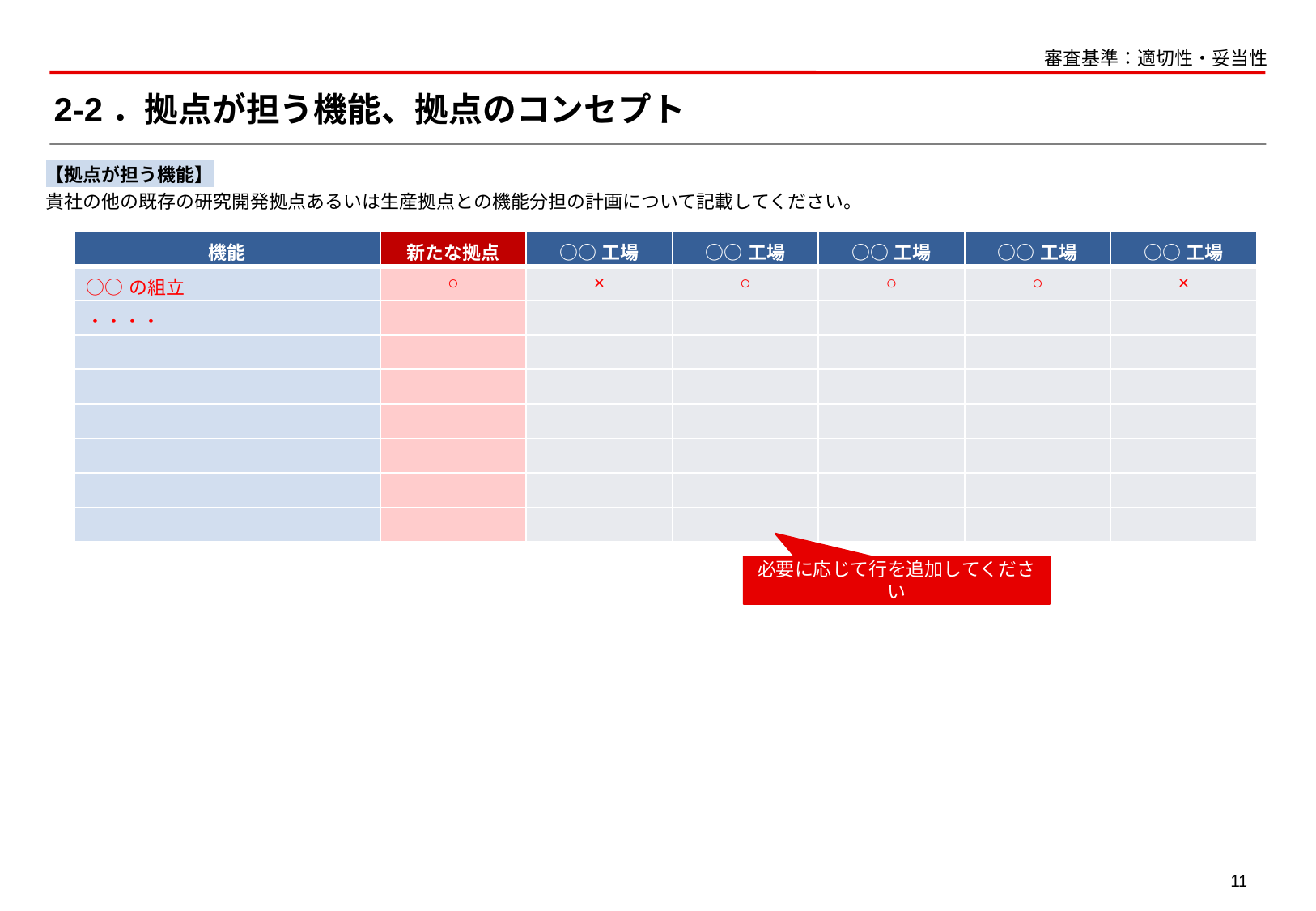

審査基準：適切性・妥当性
# 2-2．拠点が担う機能、拠点のコンセプト
【拠点が担う機能】
貴社の他の既存の研究開発拠点あるいは生産拠点との機能分担の計画について記載してください。
| 機能 | 新たな拠点 | ○○工場 | ○○工場 | ○○工場 | ○○工場 | ○○工場 |
| --- | --- | --- | --- | --- | --- | --- |
| ○○の組立 | ○ | × | ○ | ○ | ○ | × |
| ・・・・ |  |  |  |  |  |  |
|  |  |  |  |  |  |  |
|  |  |  |  |  |  |  |
|  |  |  |  |  |  |  |
|  |  |  |  |  |  |  |
|  |  |  |  |  |  |  |
|  |  |  |  |  |  |  |
必要に応じて行を追加してください